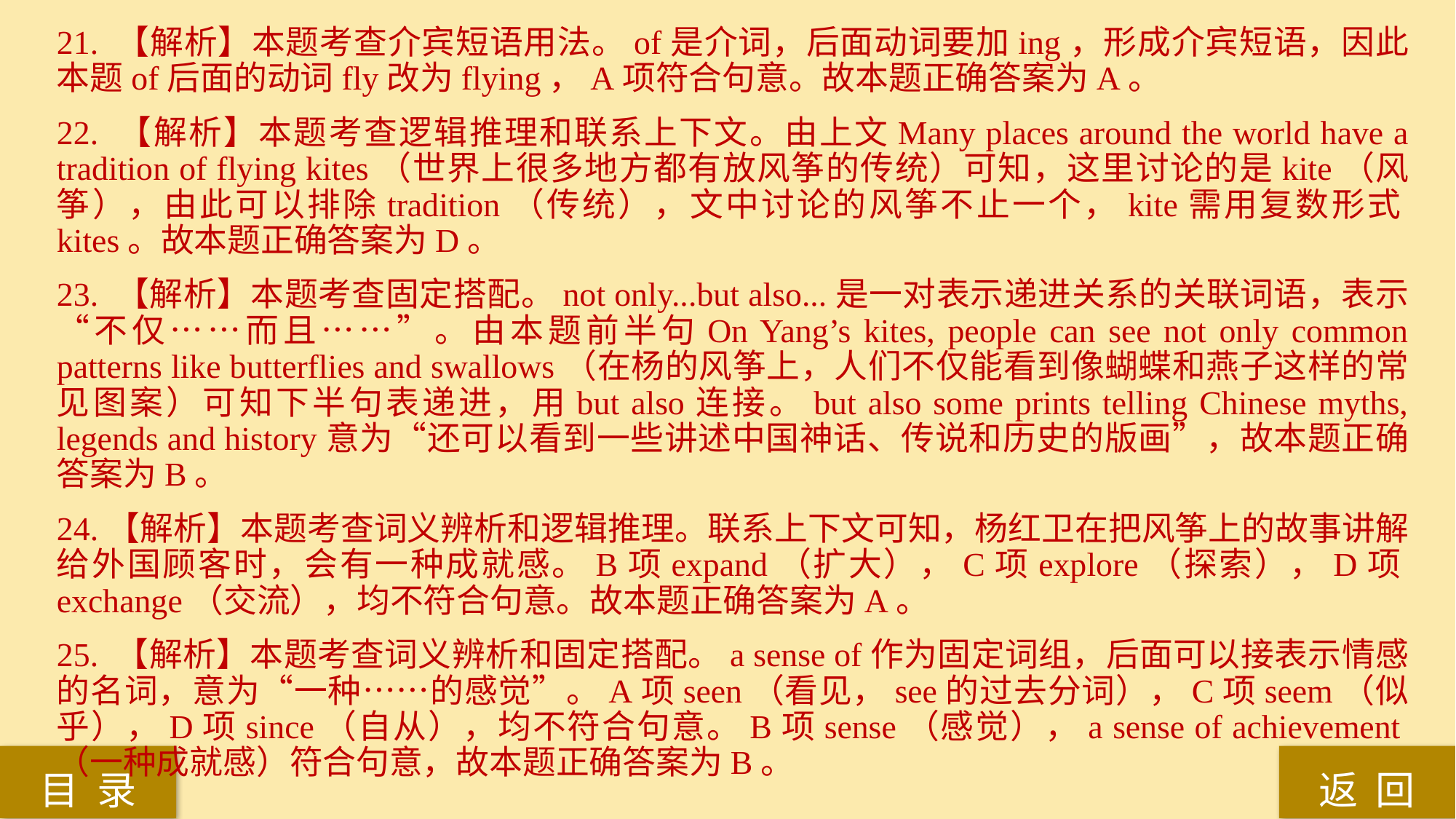

21. 【解析】本题考查介宾短语用法。of是介词，后面动词要加ing，形成介宾短语，因此本题of后面的动词fly改为flying，A项符合句意。故本题正确答案为A。
22. 【解析】本题考查逻辑推理和联系上下文。由上文Many places around the world have a tradition of flying kites（世界上很多地方都有放风筝的传统）可知，这里讨论的是kite（风筝），由此可以排除tradition（传统），文中讨论的风筝不止一个，kite需用复数形式kites。故本题正确答案为D。
23. 【解析】本题考查固定搭配。not only...but also...是一对表示递进关系的关联词语，表示“不仅……而且……”。由本题前半句On Yang’s kites, people can see not only common patterns like butterflies and swallows（在杨的风筝上，人们不仅能看到像蝴蝶和燕子这样的常见图案）可知下半句表递进，用but also连接。but also some prints telling Chinese myths, legends and history意为“还可以看到一些讲述中国神话、传说和历史的版画”，故本题正确答案为B。
24.【解析】本题考查词义辨析和逻辑推理。联系上下文可知，杨红卫在把风筝上的故事讲解给外国顾客时，会有一种成就感。B项expand（扩大），C项explore（探索），D项exchange（交流），均不符合句意。故本题正确答案为A。
25. 【解析】本题考查词义辨析和固定搭配。a sense of作为固定词组，后面可以接表示情感的名词，意为“一种……的感觉”。A项seen（看见，see的过去分词），C项seem（似乎），D项since（自从），均不符合句意。B项sense（感觉），a sense of achievement（一种成就感）符合句意，故本题正确答案为B。
返  回